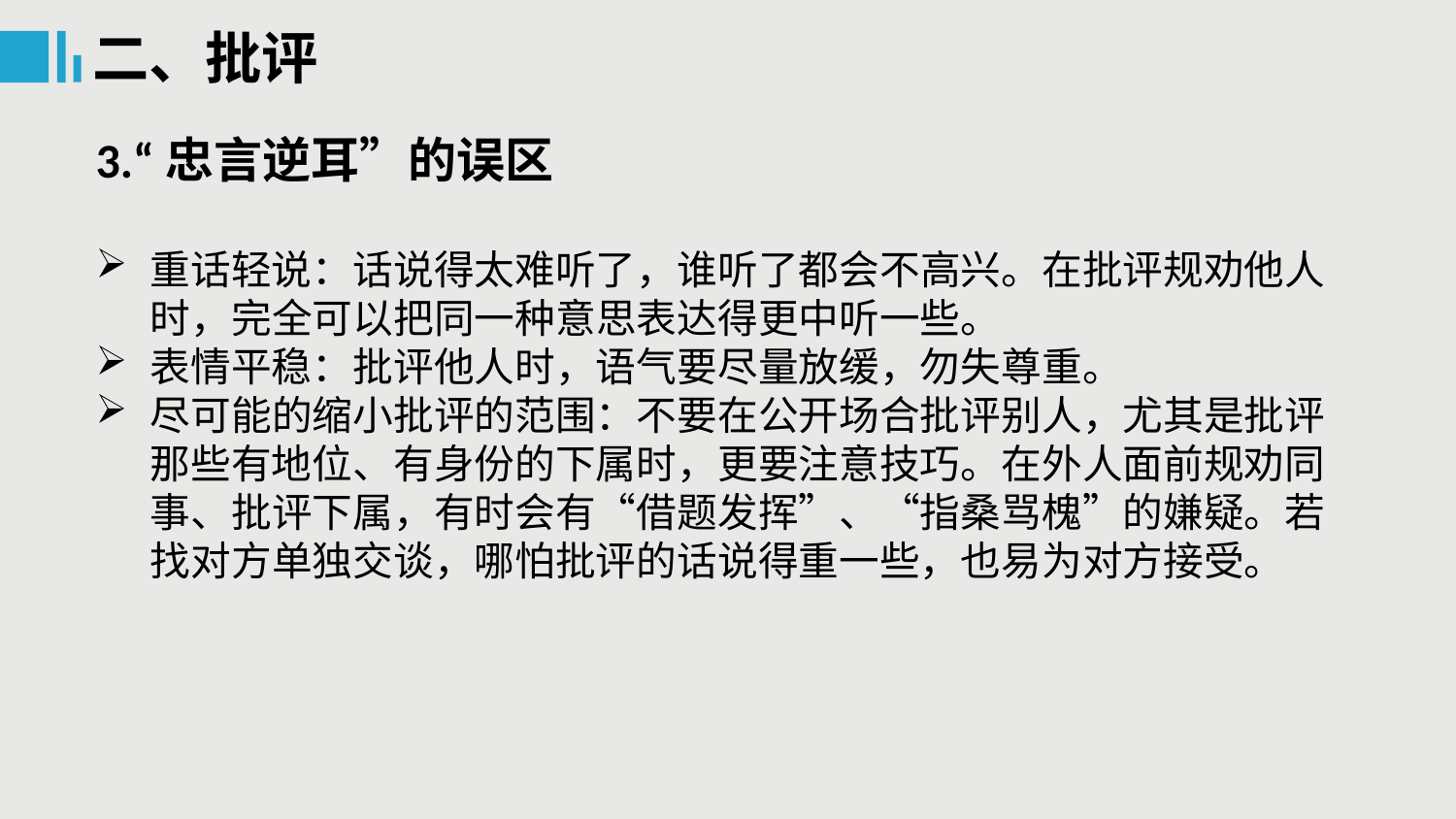

二、批评

3.“忠言逆耳”的误区
重话轻说：话说得太难听了，谁听了都会不高兴。在批评规劝他人时，完全可以把同一种意思表达得更中听一些。
表情平稳：批评他人时，语气要尽量放缓，勿失尊重。
尽可能的缩小批评的范围：不要在公开场合批评别人，尤其是批评那些有地位、有身份的下属时，更要注意技巧。在外人面前规劝同事、批评下属，有时会有“借题发挥”、“指桑骂槐”的嫌疑。若找对方单独交谈，哪怕批评的话说得重一些，也易为对方接受。